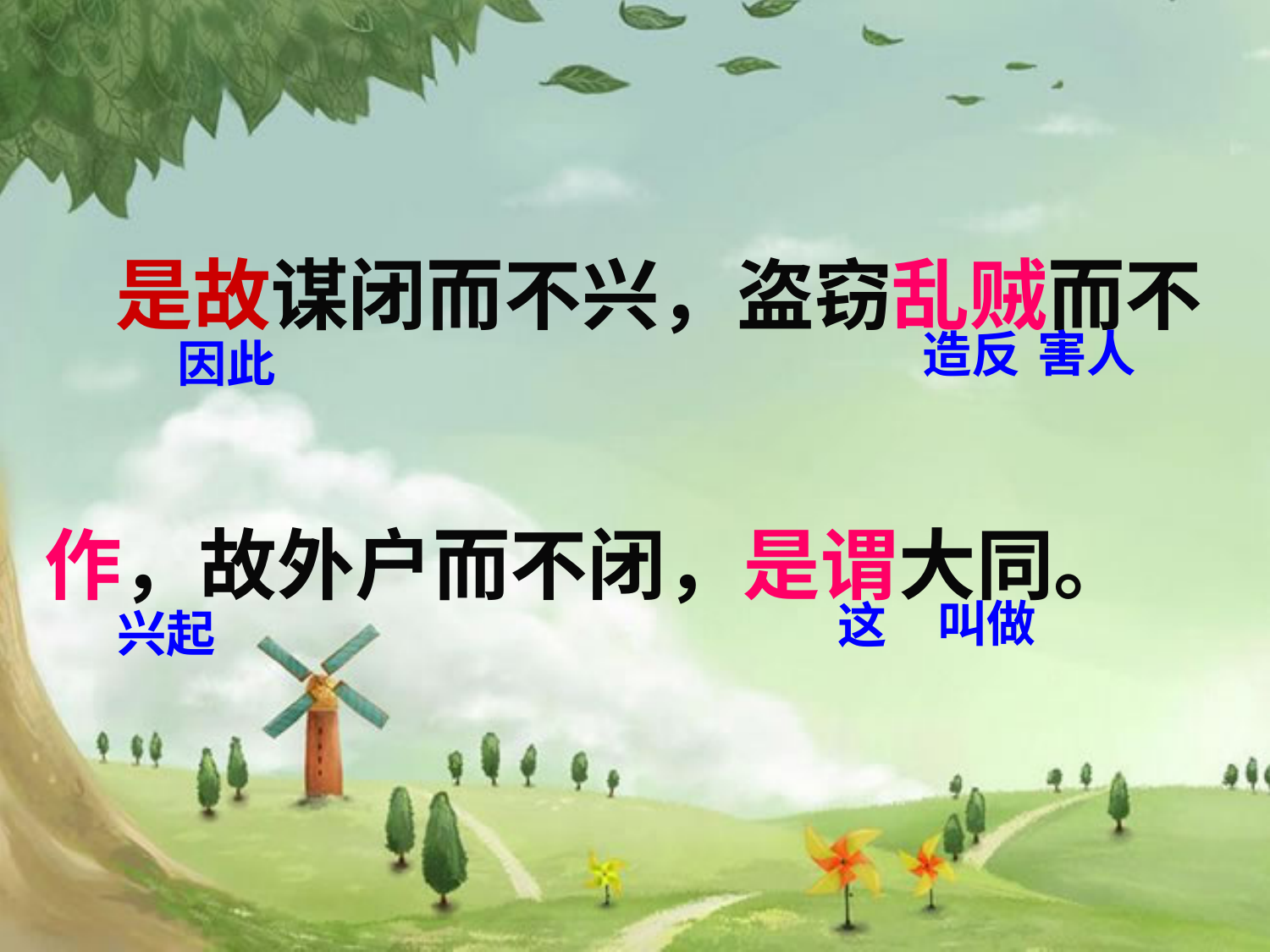

是故谋闭而不兴，盗窃乱贼而不作，故外户而不闭，是谓大同。
害人
造反
因此
叫做
这
兴起